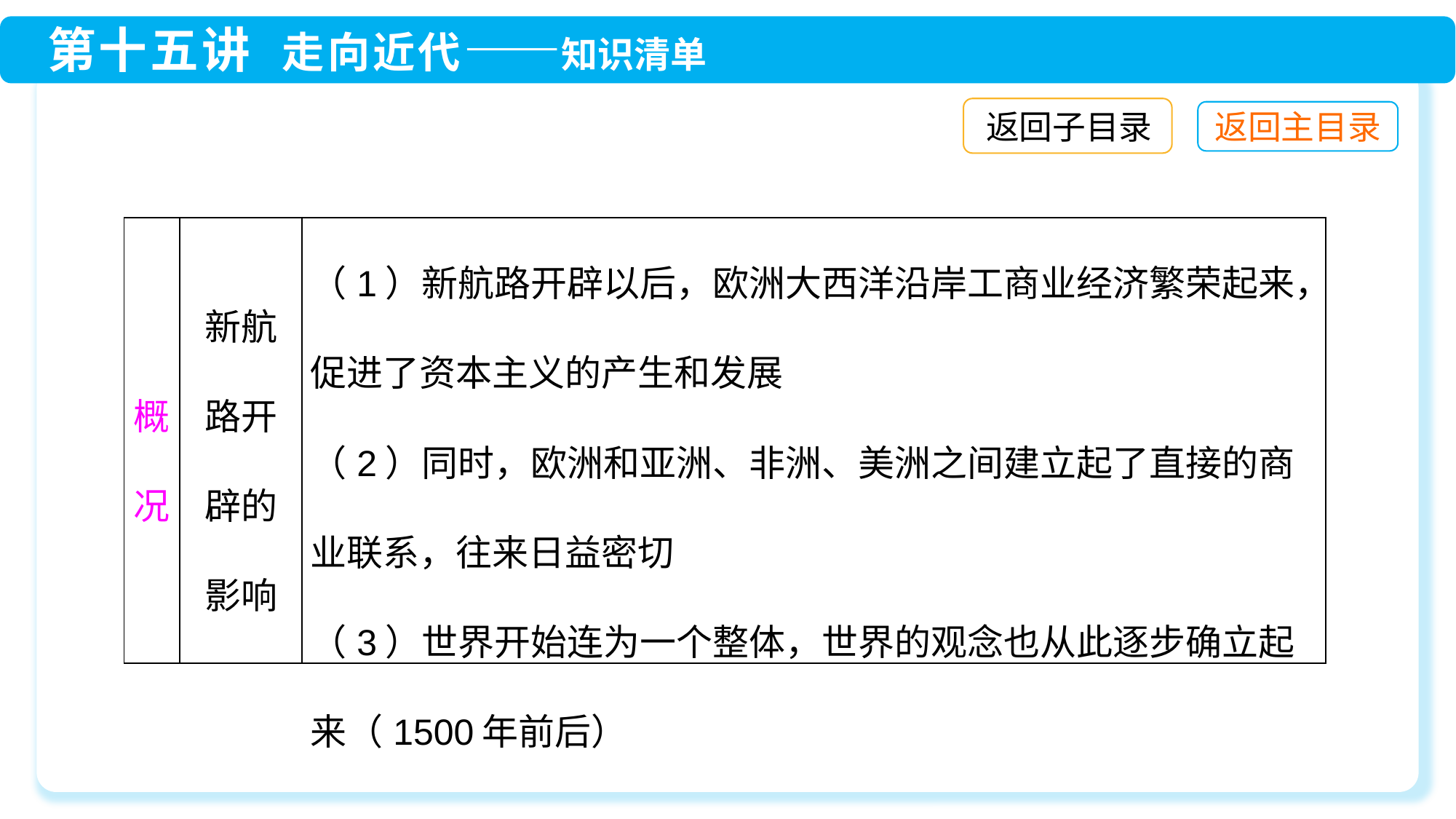

返回子目录
| 概况 | 新航路开辟的影响 | （1）新航路开辟以后，欧洲大西洋沿岸工商业经济繁荣起来，促进了资本主义的产生和发展 （2）同时，欧洲和亚洲、非洲、美洲之间建立起了直接的商业联系，往来日益密切 （3）世界开始连为一个整体，世界的观念也从此逐步确立起来（1500年前后） |
| --- | --- | --- |